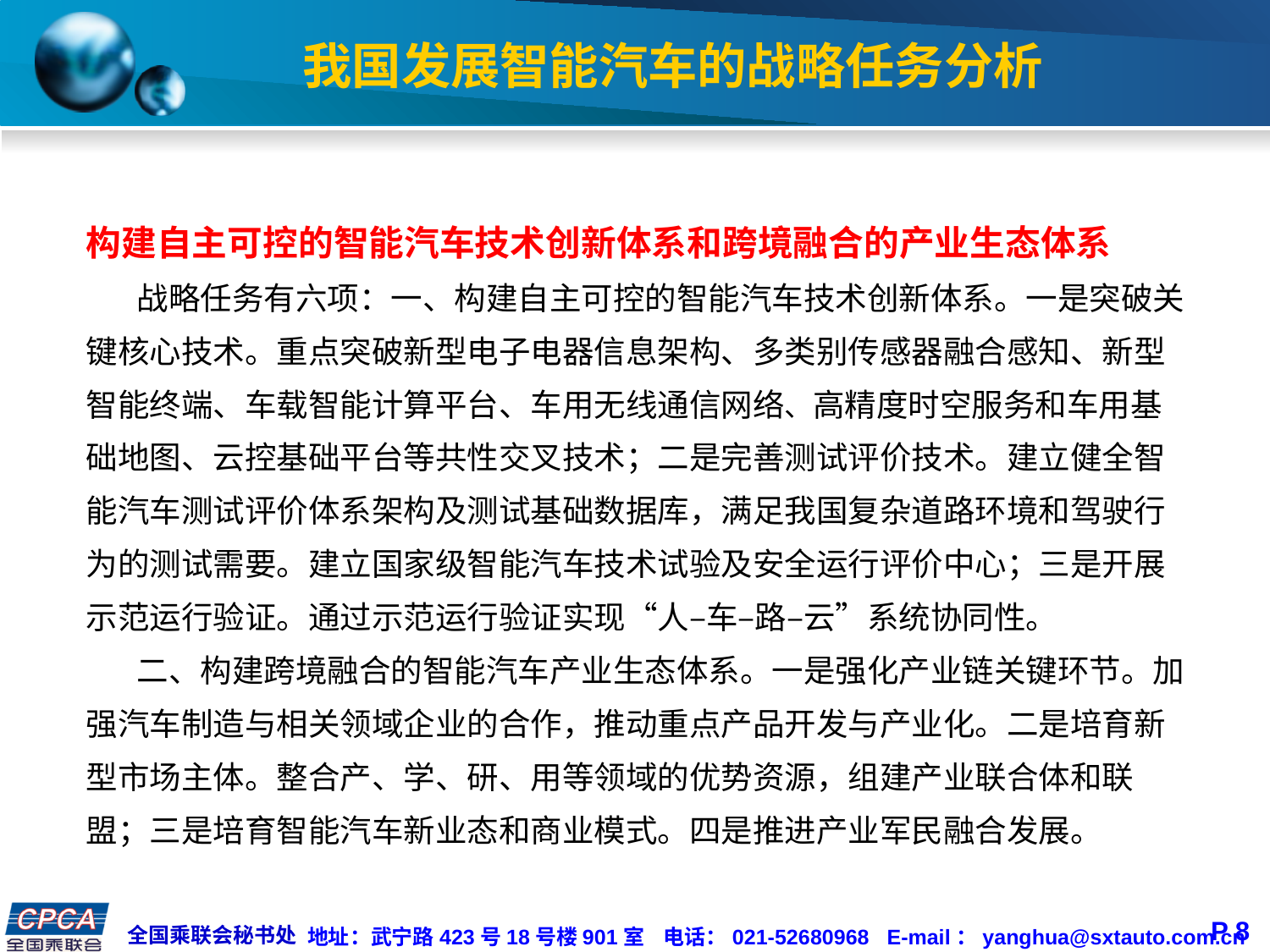

# 我国发展智能汽车的战略任务分析
构建自主可控的智能汽车技术创新体系和跨境融合的产业生态体系
      战略任务有六项：一、构建自主可控的智能汽车技术创新体系。一是突破关键核心技术。重点突破新型电子电器信息架构、多类别传感器融合感知、新型智能终端、车载智能计算平台、车用无线通信网络、高精度时空服务和车用基础地图、云控基础平台等共性交叉技术；二是完善测试评价技术。建立健全智能汽车测试评价体系架构及测试基础数据库，满足我国复杂道路环境和驾驶行为的测试需要。建立国家级智能汽车技术试验及安全运行评价中心；三是开展示范运行验证。通过示范运行验证实现“人–车–路–云”系统协同性。
      二、构建跨境融合的智能汽车产业生态体系。一是强化产业链关键环节。加强汽车制造与相关领域企业的合作，推动重点产品开发与产业化。二是培育新型市场主体。整合产、学、研、用等领域的优势资源，组建产业联合体和联盟；三是培育智能汽车新业态和商业模式。四是推进产业军民融合发展。